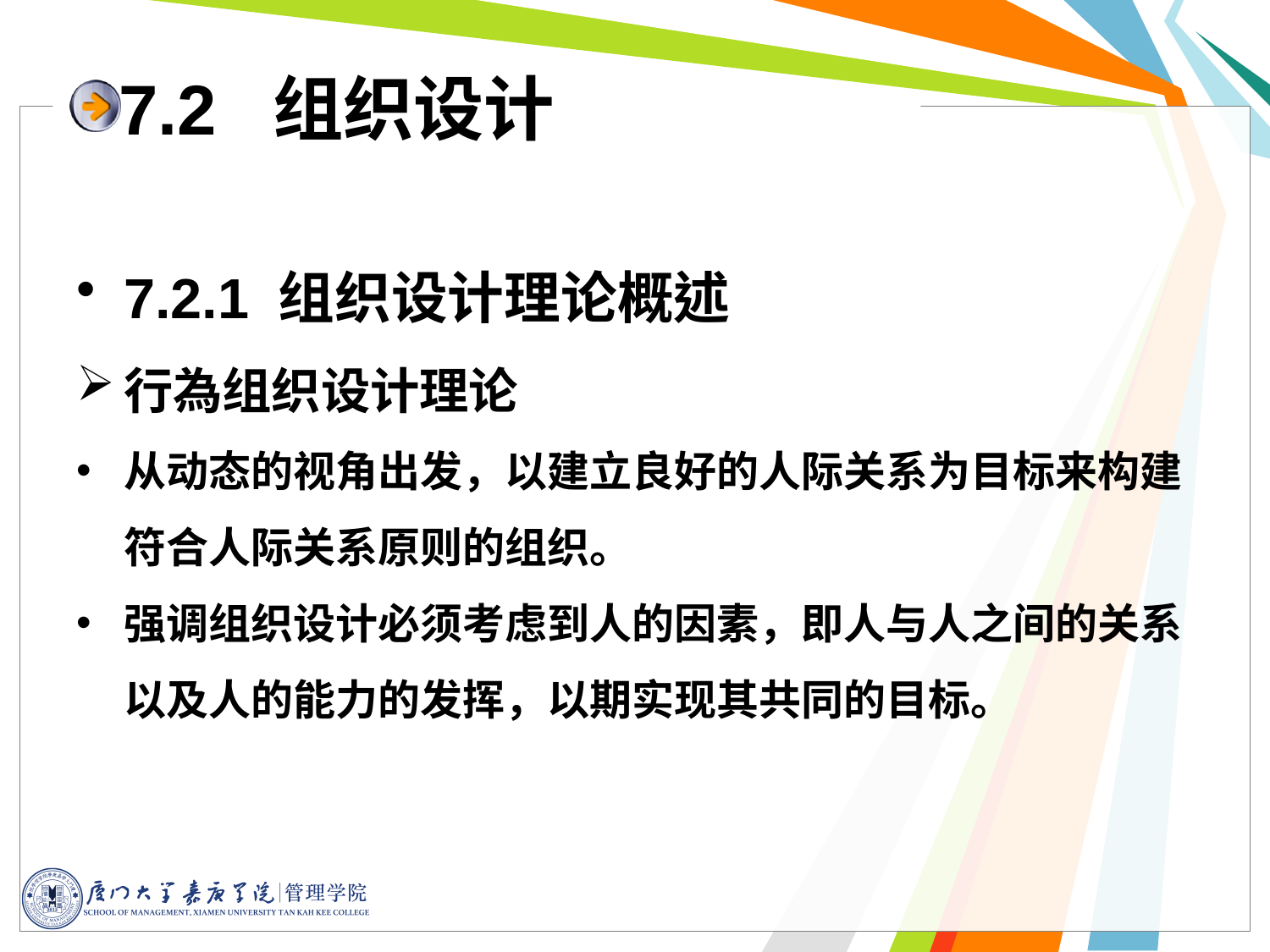

# 7.2  组织设计
7.2.1 组织设计理论概述
行為组织设计理论
从动态的视角出发，以建立良好的人际关系为目标来构建符合人际关系原则的组织。
强调组织设计必须考虑到人的因素，即人与人之间的关系以及人的能力的发挥，以期实现其共同的目标。